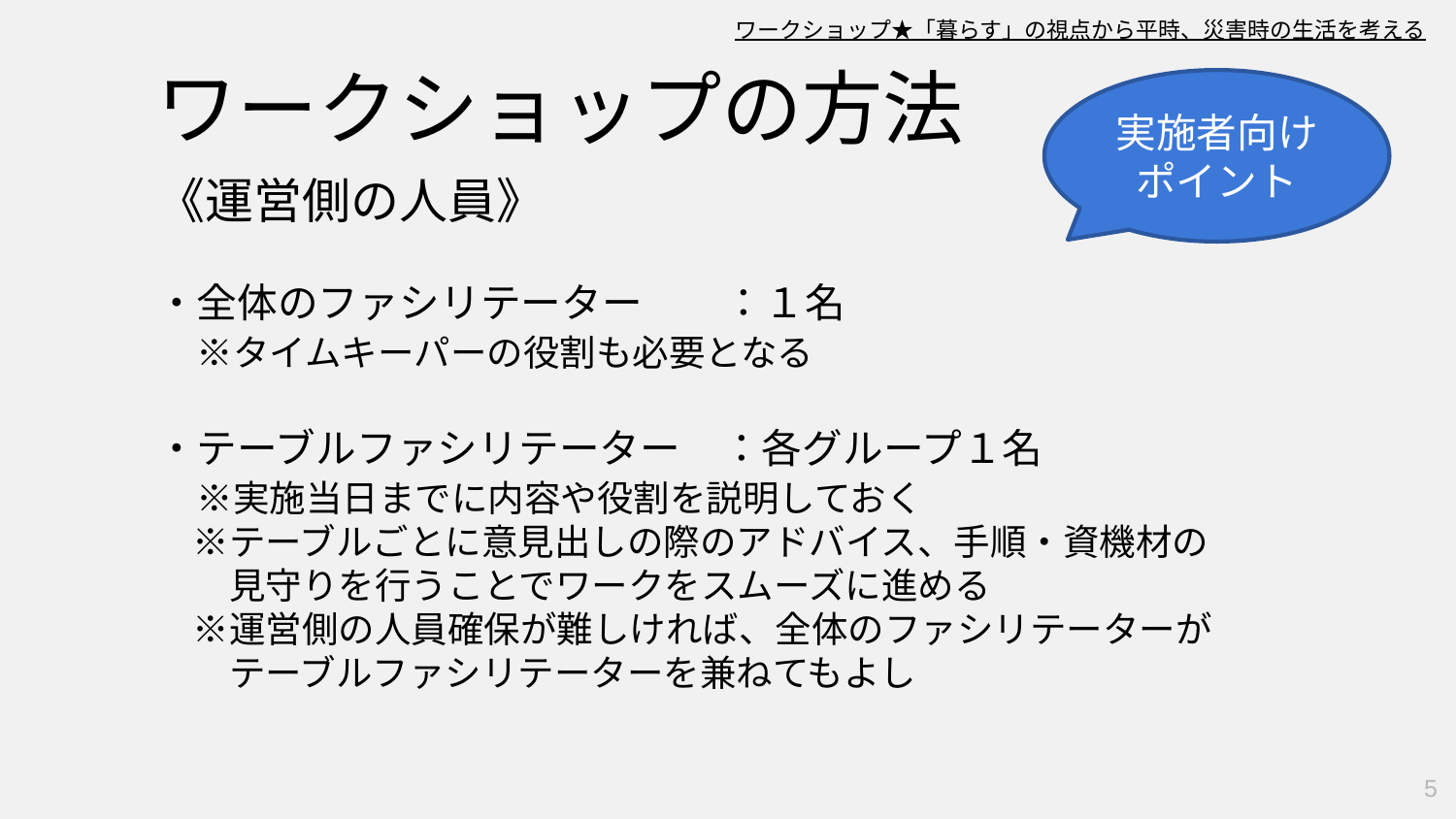

ワークショップ★「暮らす」の視点から平時、災害時の生活を考える
ワークショップの方法
実施者向け
ポイント
《運営側の人員》

・全体のファシリテーター　　：１名
　※タイムキーパーの役割も必要となる

・テーブルファシリテーター　：各グループ１名
　※実施当日までに内容や役割を説明しておく
　※テーブルごとに意見出しの際のアドバイス、手順・資機材の
　　見守りを行うことでワークをスムーズに進める
　※運営側の人員確保が難しければ、全体のファシリテーターが
　　テーブルファシリテーターを兼ねてもよし

5